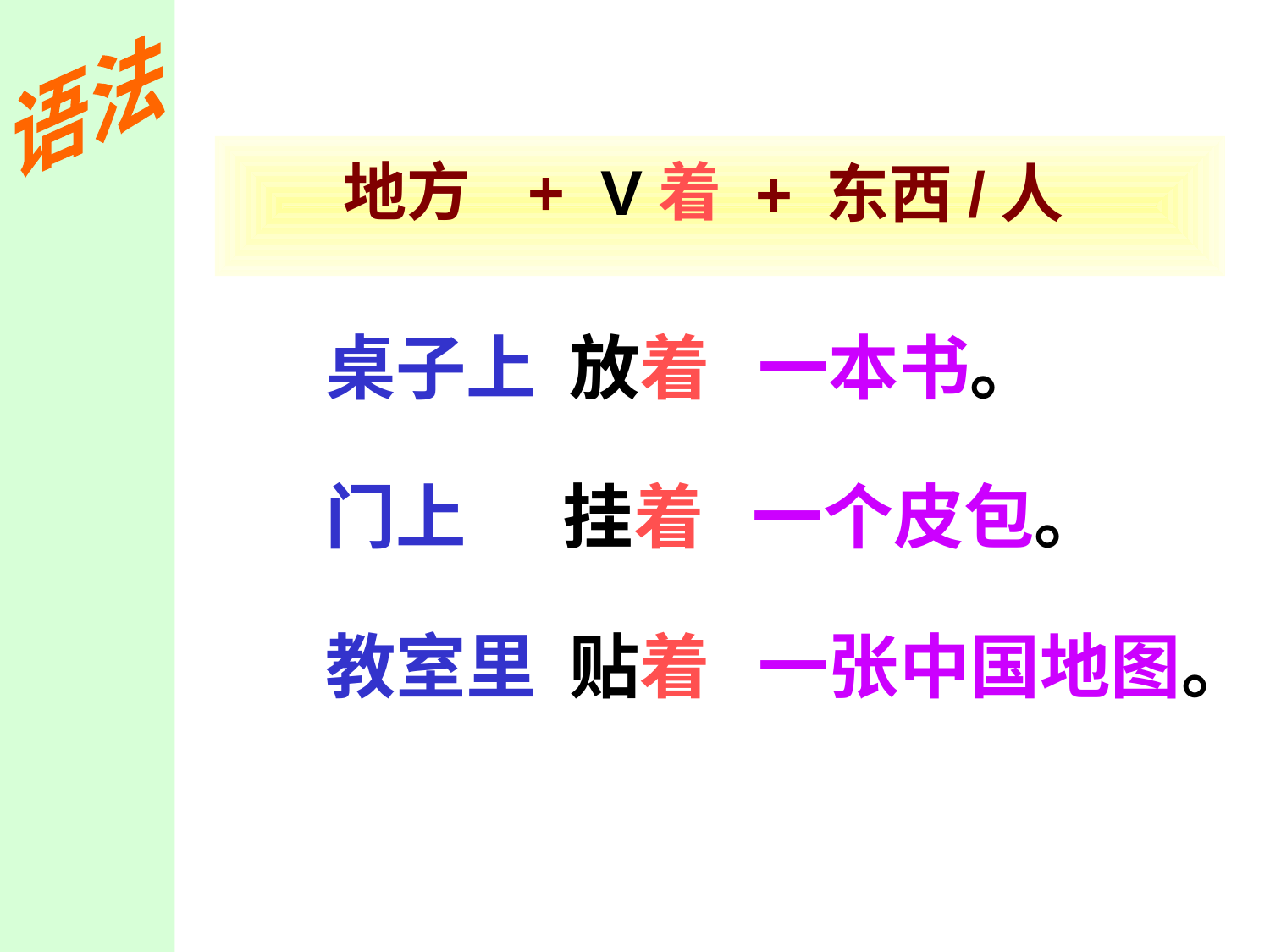

语法

地方
+  V着
+ 东西/人
 桌子上  放着   一本书。
 门上      挂着   一个皮包。
 教室里  贴着   一张中国地图。